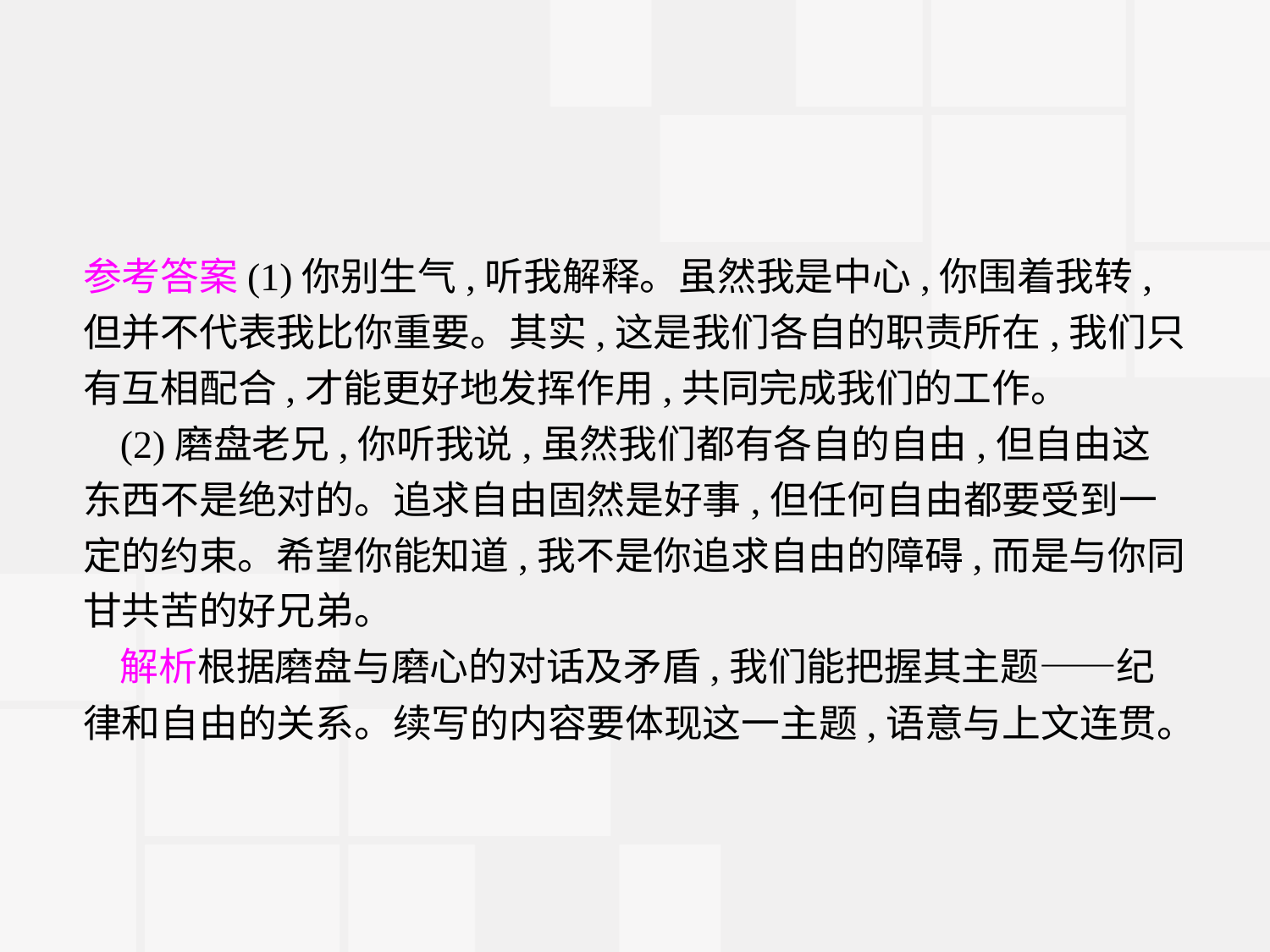

参考答案(1)你别生气,听我解释。虽然我是中心,你围着我转,但并不代表我比你重要。其实,这是我们各自的职责所在,我们只有互相配合,才能更好地发挥作用,共同完成我们的工作。
(2)磨盘老兄,你听我说,虽然我们都有各自的自由,但自由这东西不是绝对的。追求自由固然是好事,但任何自由都要受到一定的约束。希望你能知道,我不是你追求自由的障碍,而是与你同甘共苦的好兄弟。
解析根据磨盘与磨心的对话及矛盾,我们能把握其主题——纪律和自由的关系。续写的内容要体现这一主题,语意与上文连贯。